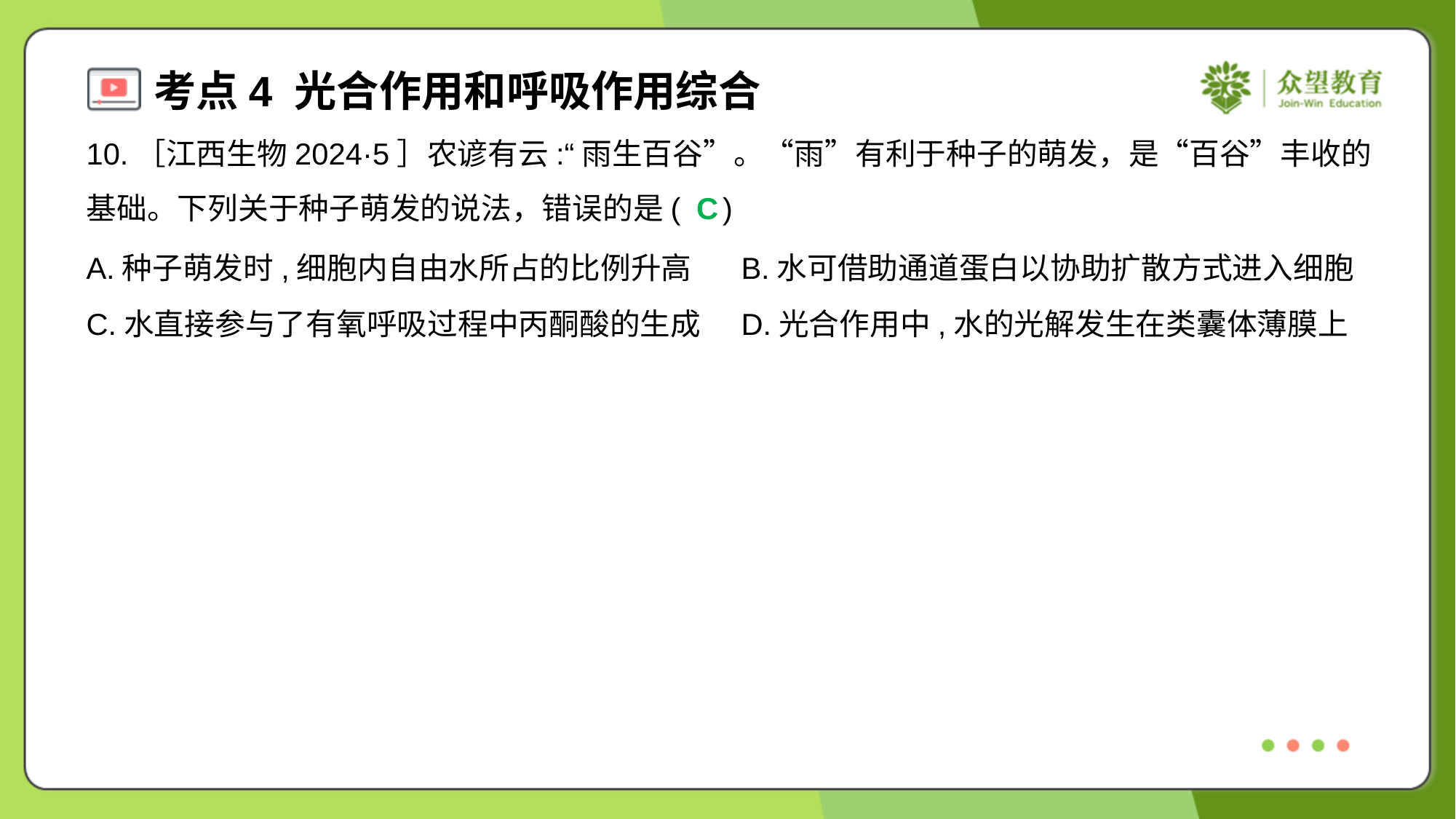

10.［江西生物2024·5］农谚有云:“雨生百谷”。“雨”有利于种子的萌发，是“百谷”丰收的
基础。下列关于种子萌发的说法，错误的是(     )
C
A.种子萌发时,细胞内自由水所占的比例升高	B.水可借助通道蛋白以协助扩散方式进入细胞
C.水直接参与了有氧呼吸过程中丙酮酸的生成	D.光合作用中,水的光解发生在类囊体薄膜上